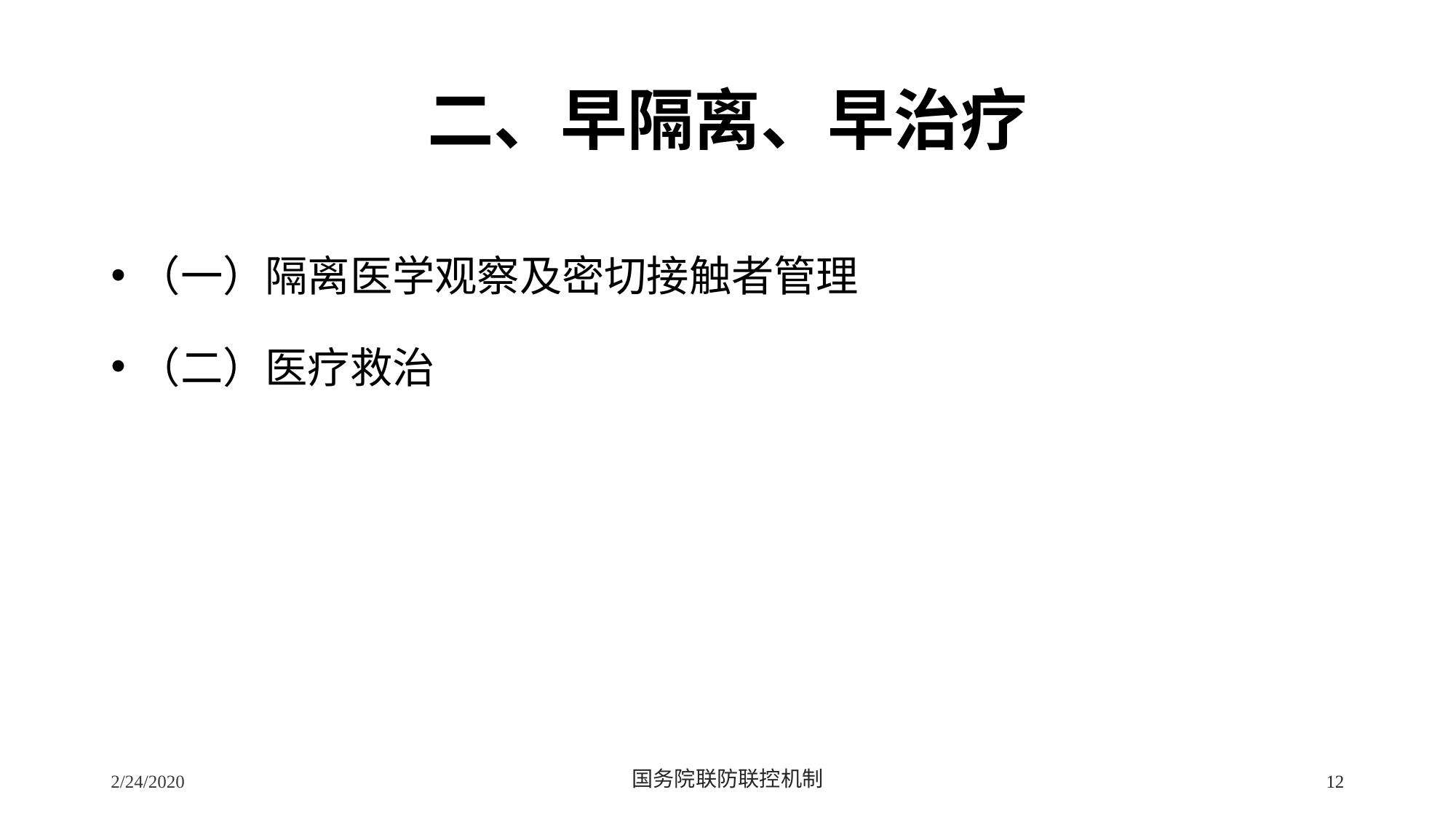

# 二、早隔离、早治疗
（一）隔离医学观察及密切接触者管理
（二）医疗救治
2/24/2020
国务院联防联控机制
12